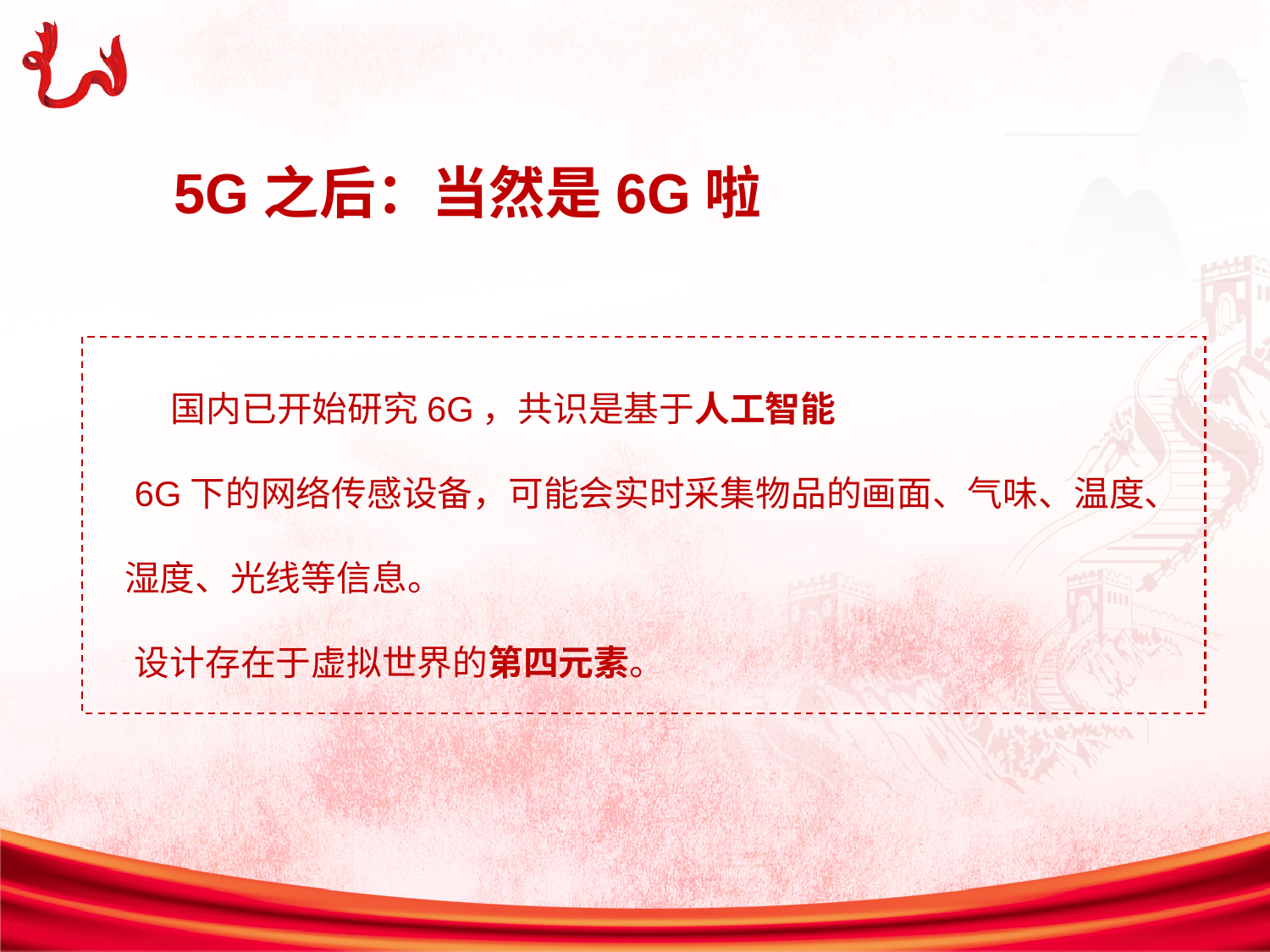

5G之后：当然是6G啦

    国内已开始研究6G，共识是基于人工智能
6G下的网络传感设备，可能会实时采集物品的画面、气味、温度、湿度、光线等信息。
设计存在于虚拟世界的第四元素。